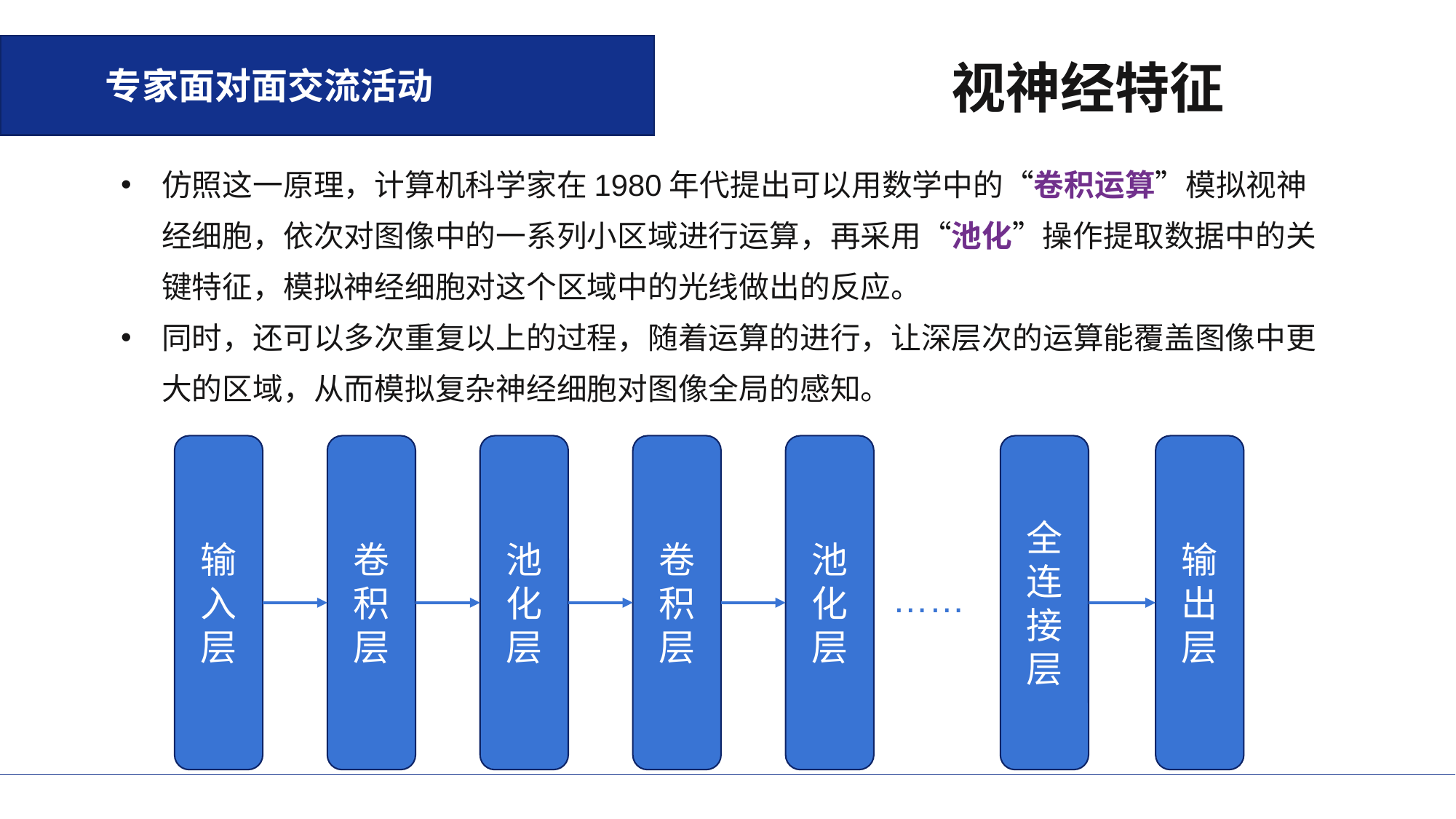

专家面对面交流活动
视神经特征
仿照这一原理，计算机科学家在1980年代提出可以用数学中的“卷积运算”模拟视神经细胞，依次对图像中的一系列小区域进行运算，再采用“池化”操作提取数据中的关键特征，模拟神经细胞对这个区域中的光线做出的反应。
同时，还可以多次重复以上的过程，随着运算的进行，让深层次的运算能覆盖图像中更大的区域，从而模拟复杂神经细胞对图像全局的感知。
输入层
卷积层
池化层
卷积层
池化层
全连接层
输出层
……